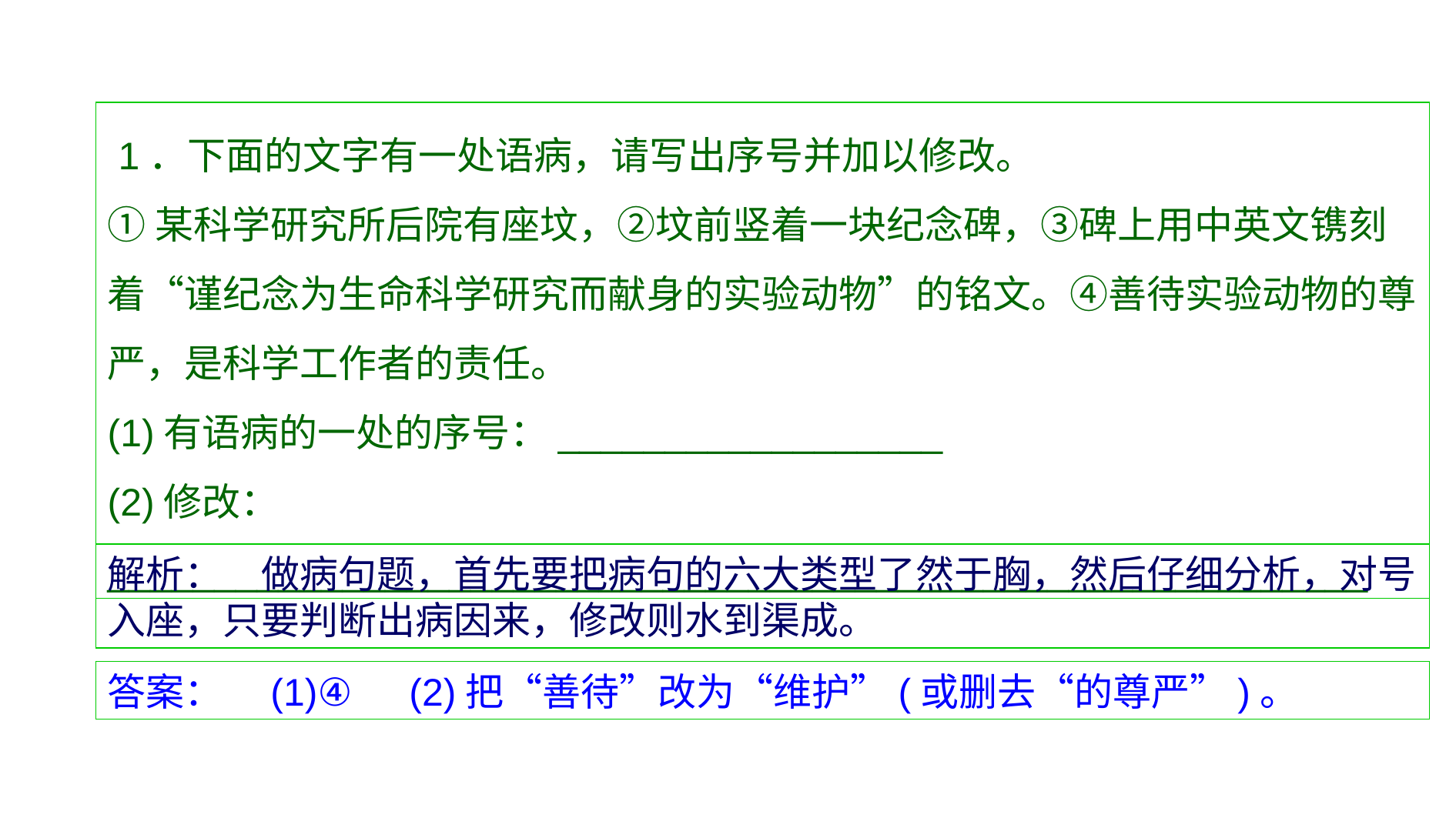

1．下面的文字有一处语病，请写出序号并加以修改。
①某科学研究所后院有座坟，②坟前竖着一块纪念碑，③碑上用中英文镌刻着“谨纪念为生命科学研究而献身的实验动物”的铭文。④善待实验动物的尊严，是科学工作者的责任。
(1)有语病的一处的序号：__________________
(2)修改：___________________________________________________________

解析：　做病句题，首先要把病句的六大类型了然于胸，然后仔细分析，对号入座，只要判断出病因来，修改则水到渠成。
答案：　(1)④　(2)把“善待”改为“维护”(或删去“的尊严”)。